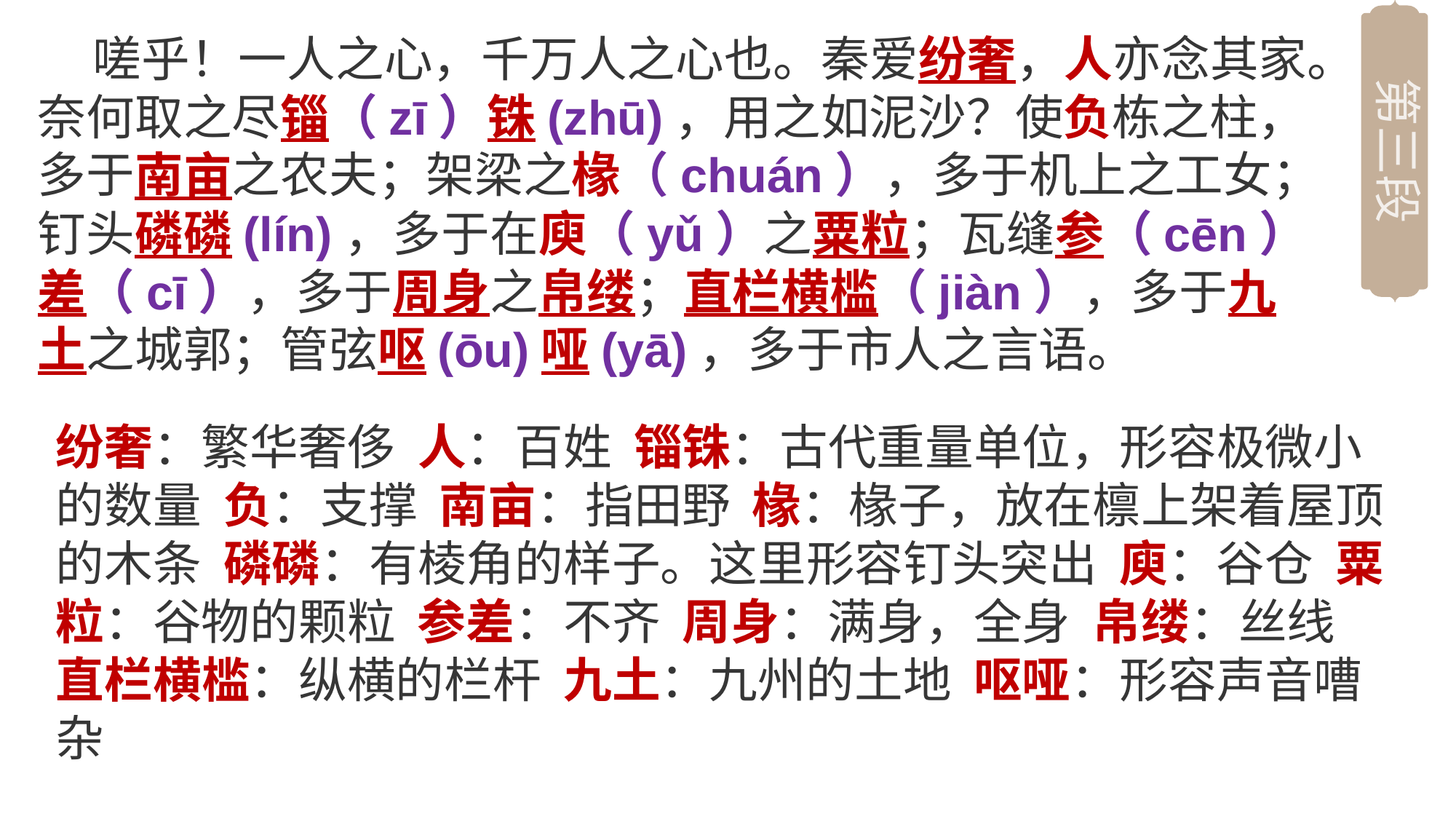

第三段
    嗟乎！一人之心，千万人之心也。秦爱纷奢，人亦念其家。奈何取之尽锱（zī）铢(zhū)，用之如泥沙？使负栋之柱，多于南亩之农夫；架梁之椽（chuán），多于机上之工女；钉头磷磷(lín)，多于在庾（yǔ）之粟粒；瓦缝参（cēn）差（cī），多于周身之帛缕；直栏横槛（jiàn），多于九土之城郭；管弦呕(ōu)哑(yā)，多于市人之言语。
纷奢：繁华奢侈  人：百姓  锱铢：古代重量单位，形容极微小的数量  负：支撑  南亩：指田野  椽：椽子，放在檩上架着屋顶的木条  磷磷：有棱角的样子。这里形容钉头突出  庾：谷仓  粟粒：谷物的颗粒  参差：不齐  周身：满身，全身  帛缕：丝线  直栏横槛：纵横的栏杆  九土：九州的土地  呕哑：形容声音嘈杂